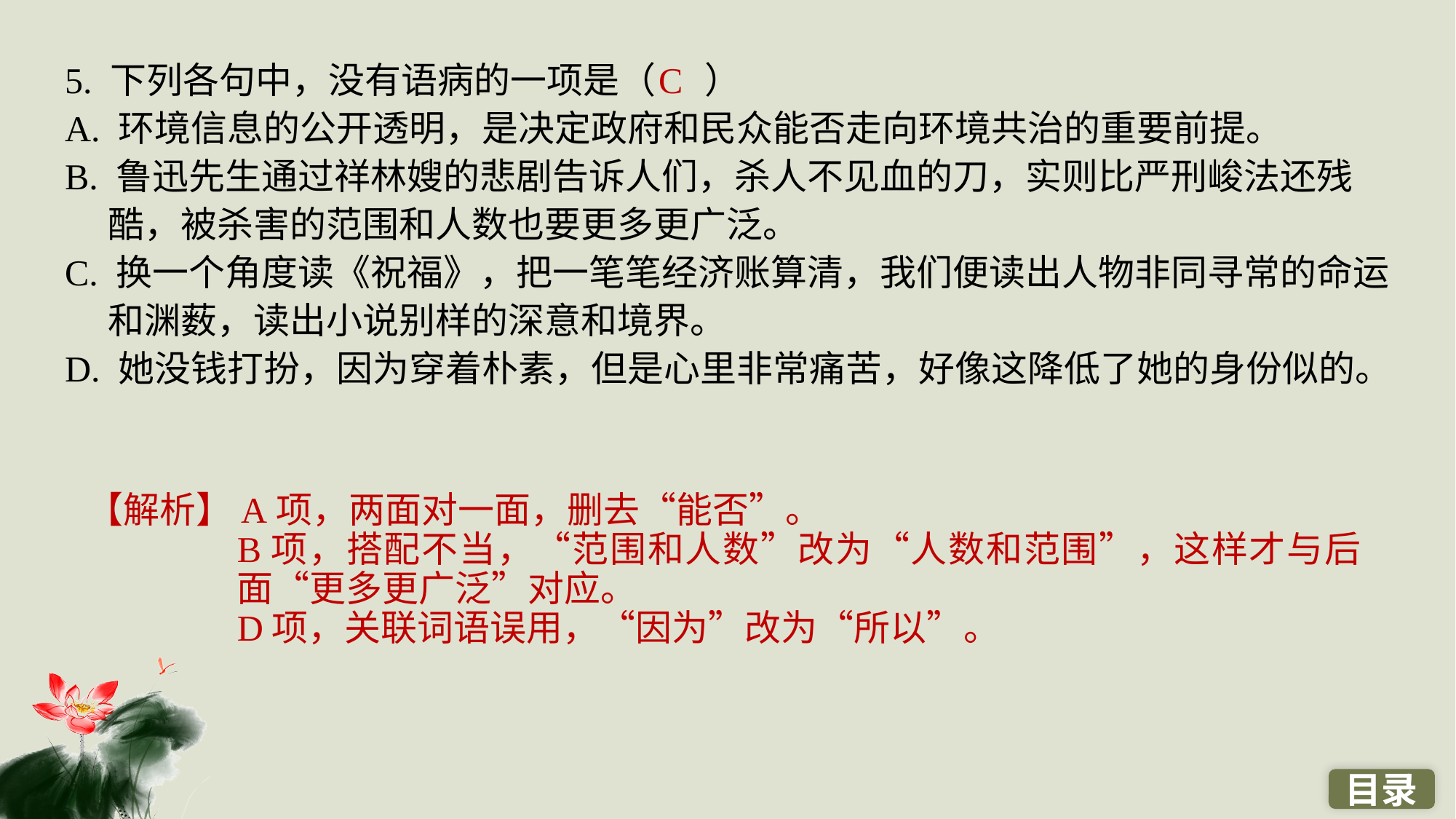

5. 下列各句中，没有语病的一项是（      ）
A. 环境信息的公开透明，是决定政府和民众能否走向环境共治的重要前提。
B. 鲁迅先生通过祥林嫂的悲剧告诉人们，杀人不见血的刀，实则比严刑峻法还残
酷，被杀害的范围和人数也要更多更广泛。
C. 换一个角度读《祝福》，把一笔笔经济账算清，我们便读出人物非同寻常的命运
和渊薮，读出小说别样的深意和境界。
D. 她没钱打扮，因为穿着朴素，但是心里非常痛苦，好像这降低了她的身份似的。
C
【解析】A项，两面对一面，删去“能否”。
B项，搭配不当，“范围和人数”改为“人数和范围”，这样才与后面“更多更广泛”对应。
D项，关联词语误用，“因为”改为“所以”。